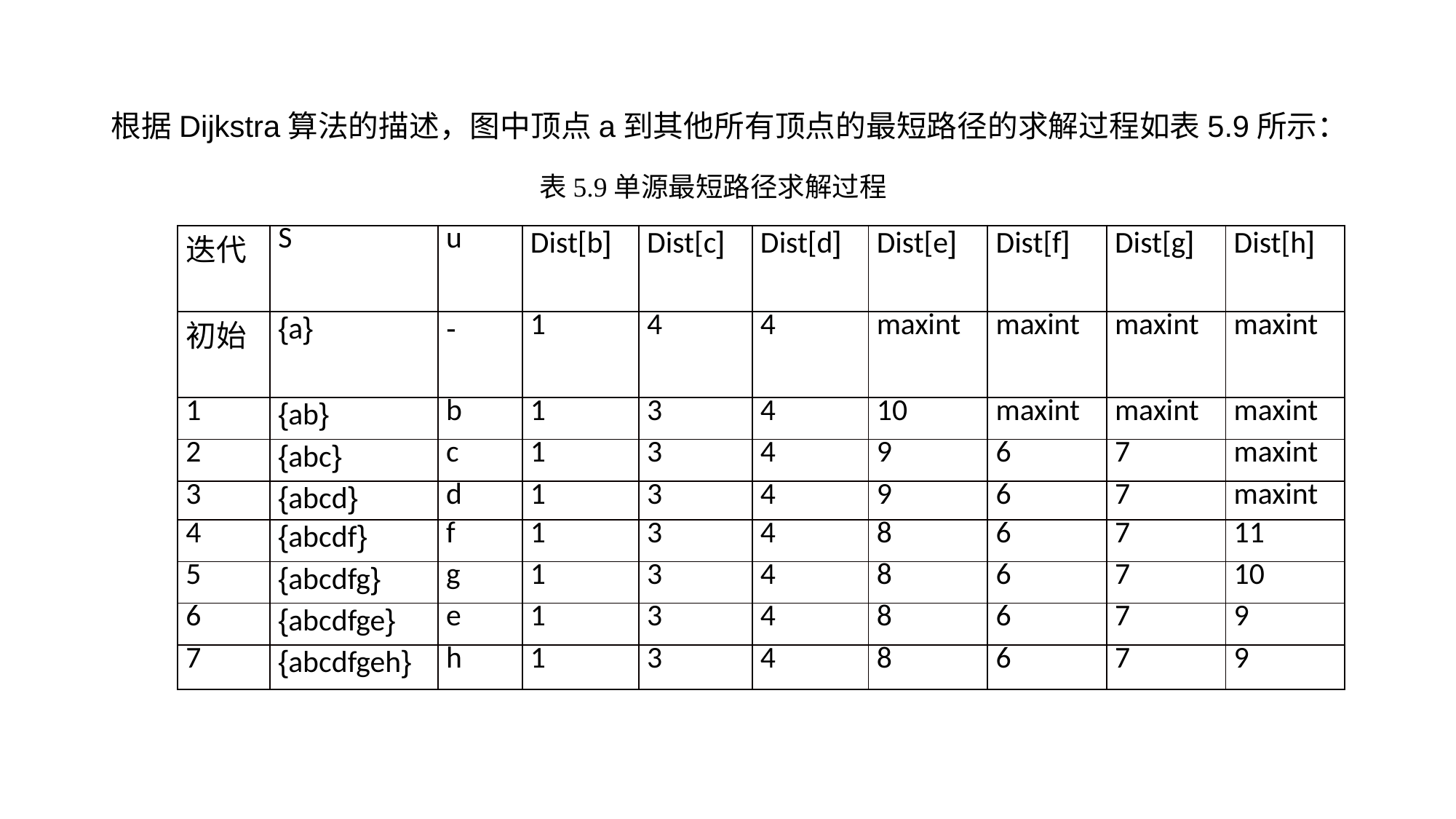

根据Dijkstra算法的描述，图中顶点a到其他所有顶点的最短路径的求解过程如表5.9所示：
表5.9单源最短路径求解过程
| 迭代 | S | u | Dist[b] | Dist[c] | Dist[d] | Dist[e] | Dist[f] | Dist[g] | Dist[h] |
| --- | --- | --- | --- | --- | --- | --- | --- | --- | --- |
| 初始 | {a} | - | 1 | 4 | 4 | maxint | maxint | maxint | maxint |
| 1 | {ab} | b | 1 | 3 | 4 | 10 | maxint | maxint | maxint |
| 2 | {abc} | c | 1 | 3 | 4 | 9 | 6 | 7 | maxint |
| 3 | {abcd} | d | 1 | 3 | 4 | 9 | 6 | 7 | maxint |
| 4 | {abcdf} | f | 1 | 3 | 4 | 8 | 6 | 7 | 11 |
| 5 | {abcdfg} | g | 1 | 3 | 4 | 8 | 6 | 7 | 10 |
| 6 | {abcdfge} | e | 1 | 3 | 4 | 8 | 6 | 7 | 9 |
| 7 | {abcdfgeh} | h | 1 | 3 | 4 | 8 | 6 | 7 | 9 |